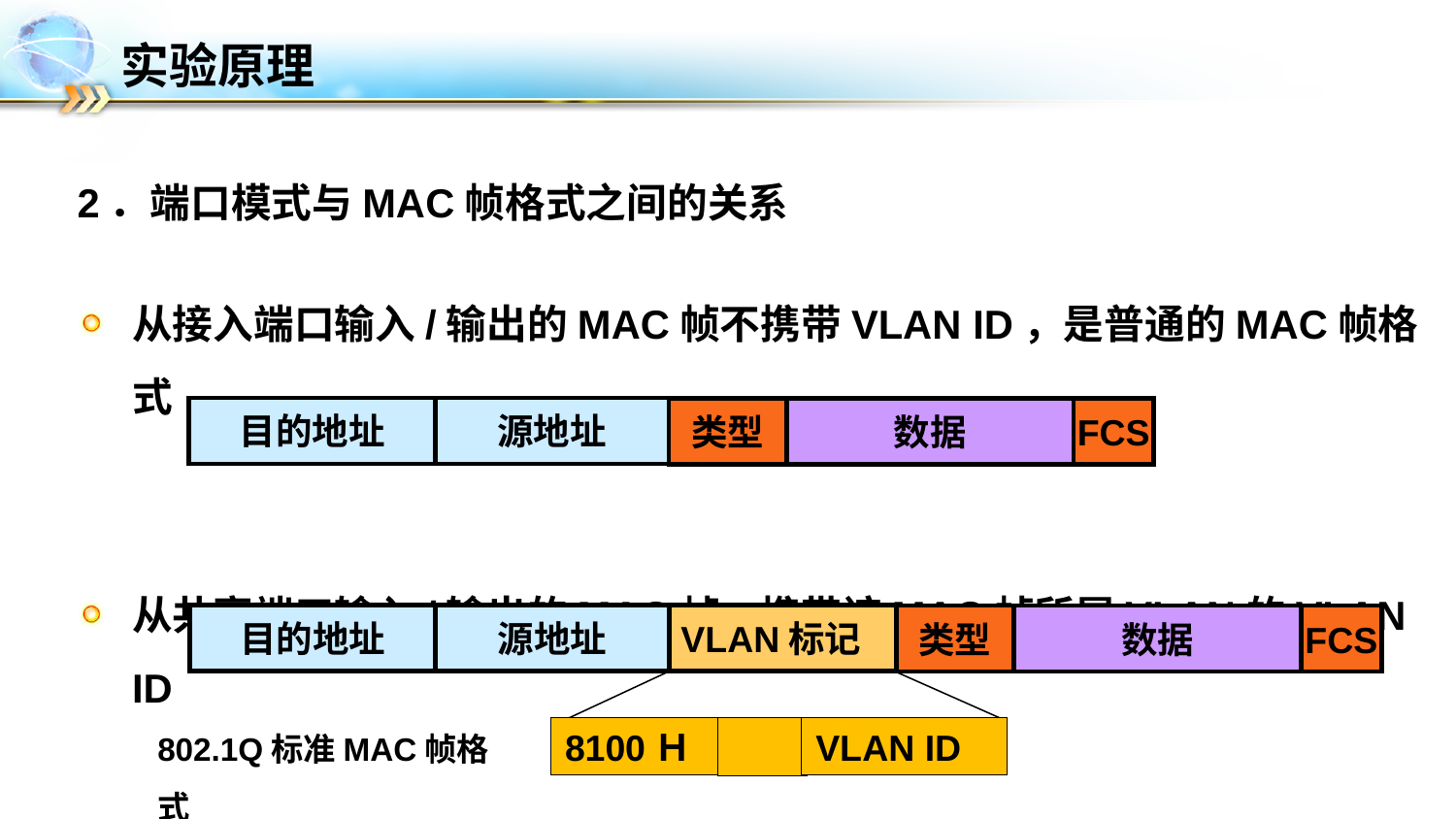

# 实验原理
2．端口模式与MAC帧格式之间的关系
从接入端口输入/输出的MAC帧不携带VLAN ID，是普通的MAC帧格式

从共享端口输入/输出的MAC帧，携带该MAC帧所属VLAN的VLAN ID
目的地址
源地址
类型
数据
FCS
目的地址
源地址
VLAN标记
类型
数据
FCS

802.1Q标准MAC帧格式
8100Ｈ

VLAN ID